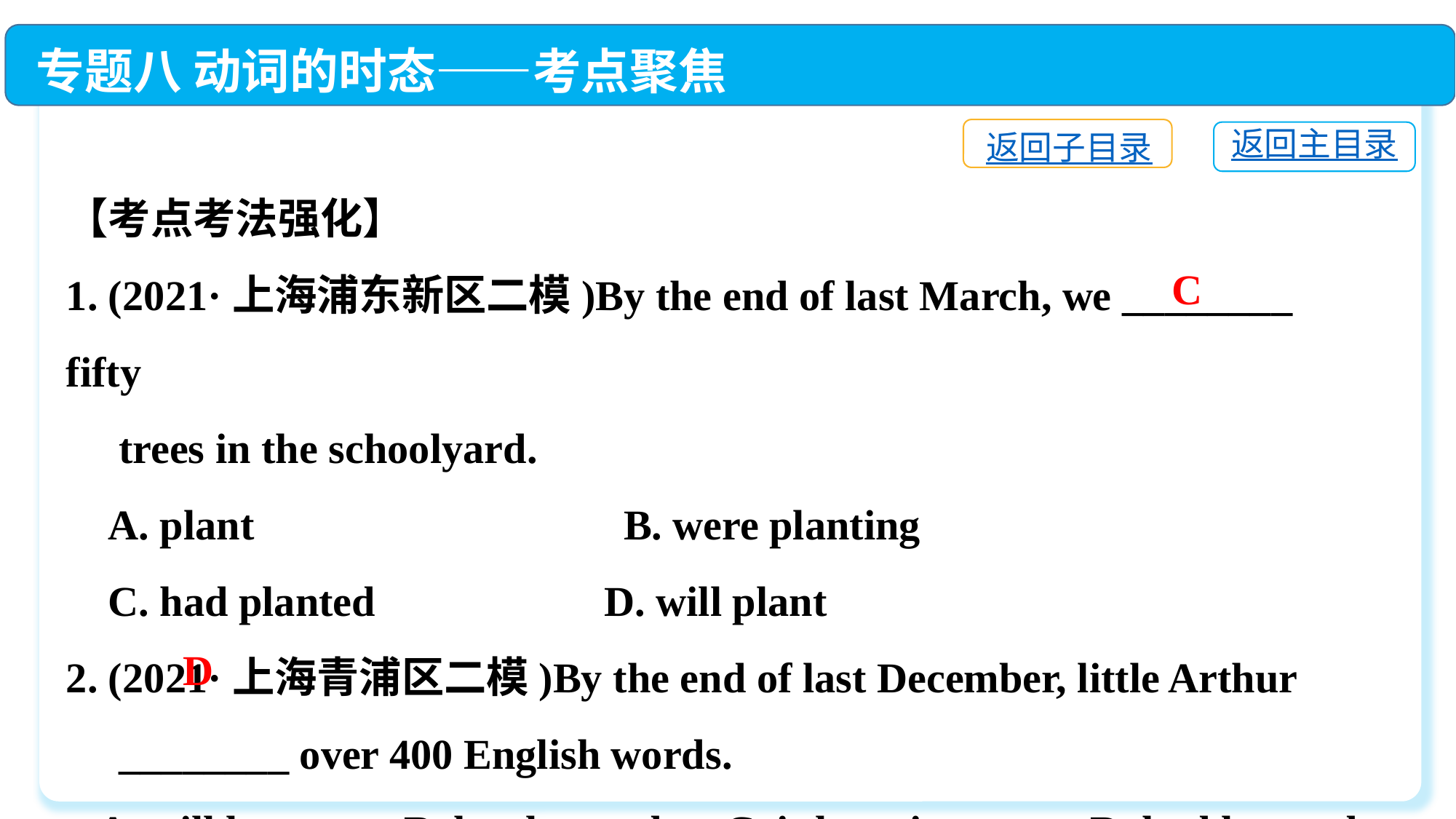

专题八 动词的时态——考点聚焦

返回子目录
返回主目录
【考点考法强化】
1. (2021·上海浦东新区二模)By the end of last March, we ________ fifty
     trees in the schoolyard.
    A. plant　　　　　 　　　B. were planting
    C. had planted	                    D. will plant
2. (2021·上海青浦区二模)By the end of last December, little Arthur
     ________ over 400 English words.
   A. will learn	 B. has learned      C. is learning	    D. had learned

C
D